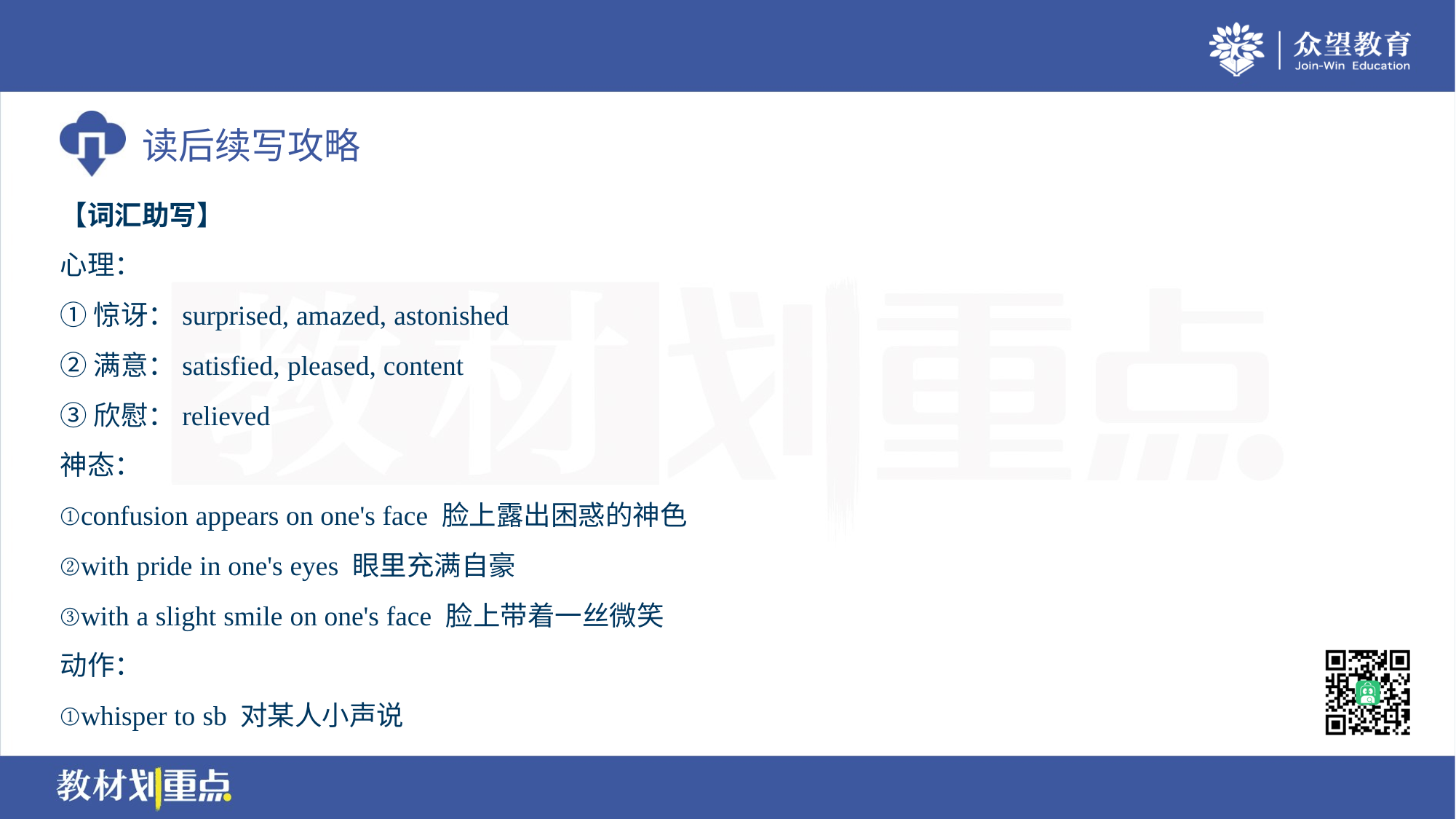

【词汇助写】
心理：
①惊讶：surprised, amazed, astonished
②满意：satisfied, pleased, content
③欣慰：relieved
神态：
①confusion appears on one's face 脸上露出困惑的神色
②with pride in one's eyes 眼里充满自豪
③with a slight smile on one's face 脸上带着一丝微笑
动作：
①whisper to sb 对某人小声说